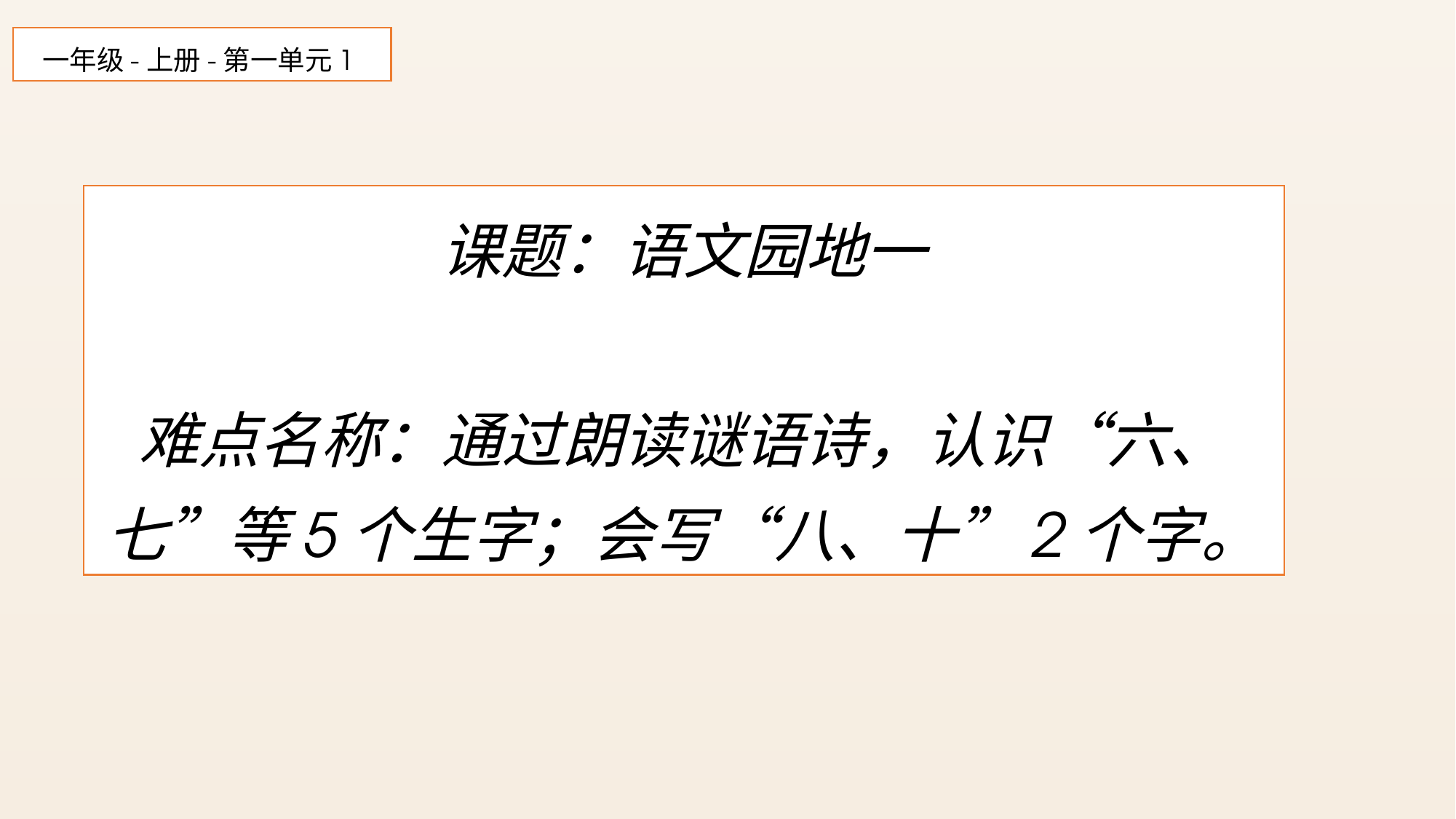

一年级-上册-第一单元1
课题：语文园地一

难点名称：通过朗读谜语诗，认识“六、七”等5个生字；会写“八、十”2个字。